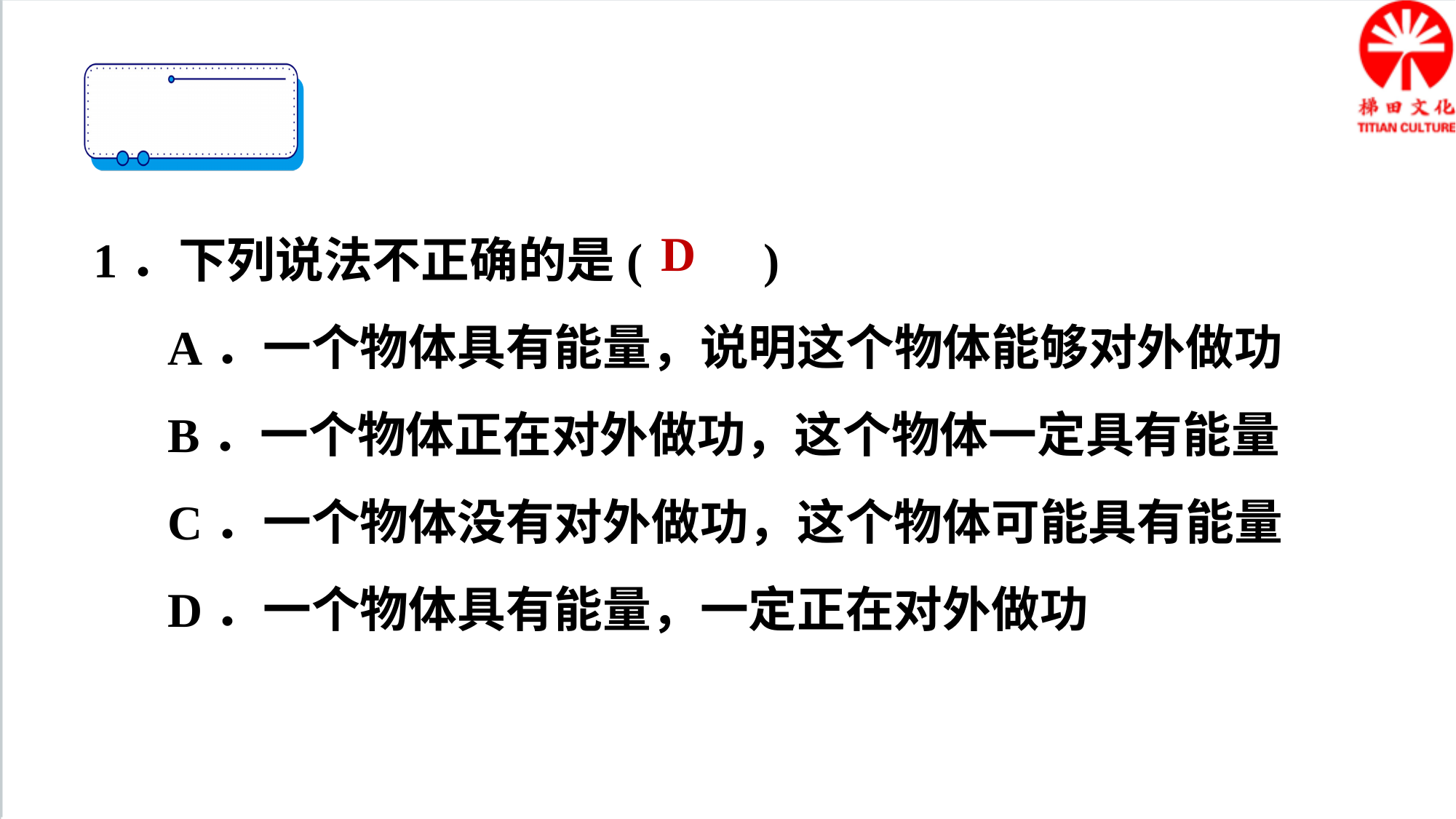

1．下列说法不正确的是(　　)
A．一个物体具有能量，说明这个物体能够对外做功
B．一个物体正在对外做功，这个物体一定具有能量
C．一个物体没有对外做功，这个物体可能具有能量
D．一个物体具有能量，一定正在对外做功
D